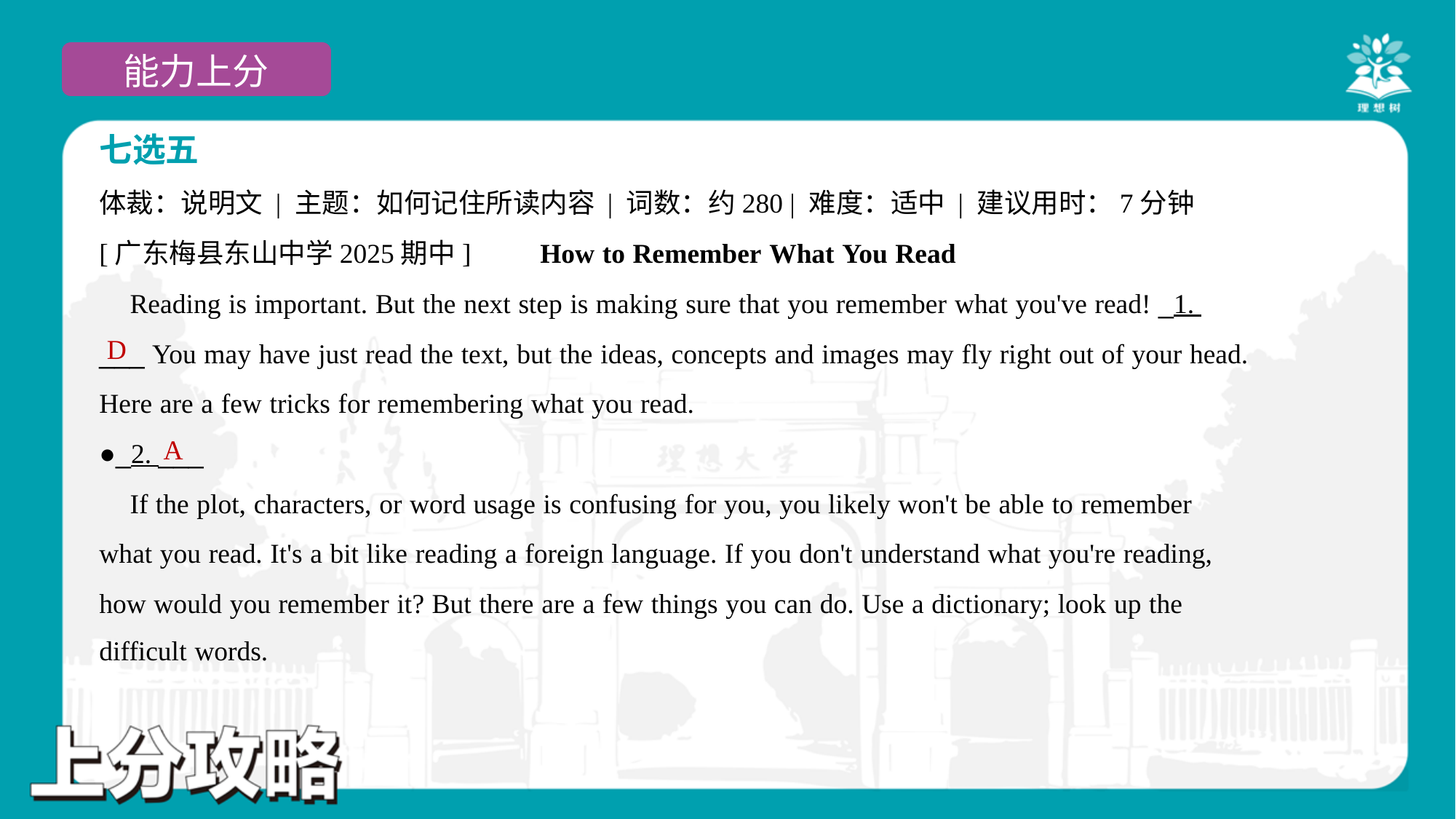

七选五
体裁：说明文 | 主题：如何记住所读内容 | 词数：约280 | 难度：适中 | 建议用时：7分钟
[广东梅县东山中学2025期中]          How to Remember What You Read
    Reading is important. But the next step is making sure that you remember what you've read! _1.
___ You may have just read the text, but the ideas, concepts and images may fly right out of your head.
Here are a few tricks for remembering what you read.
●_2. ___
    If the plot, characters, or word usage is confusing for you, you likely won't be able to remember
what you read. It's a bit like reading a foreign language. If you don't understand what you're reading,
how would you remember it? But there are a few things you can do. Use a dictionary; look up the
difficult words.
D
A